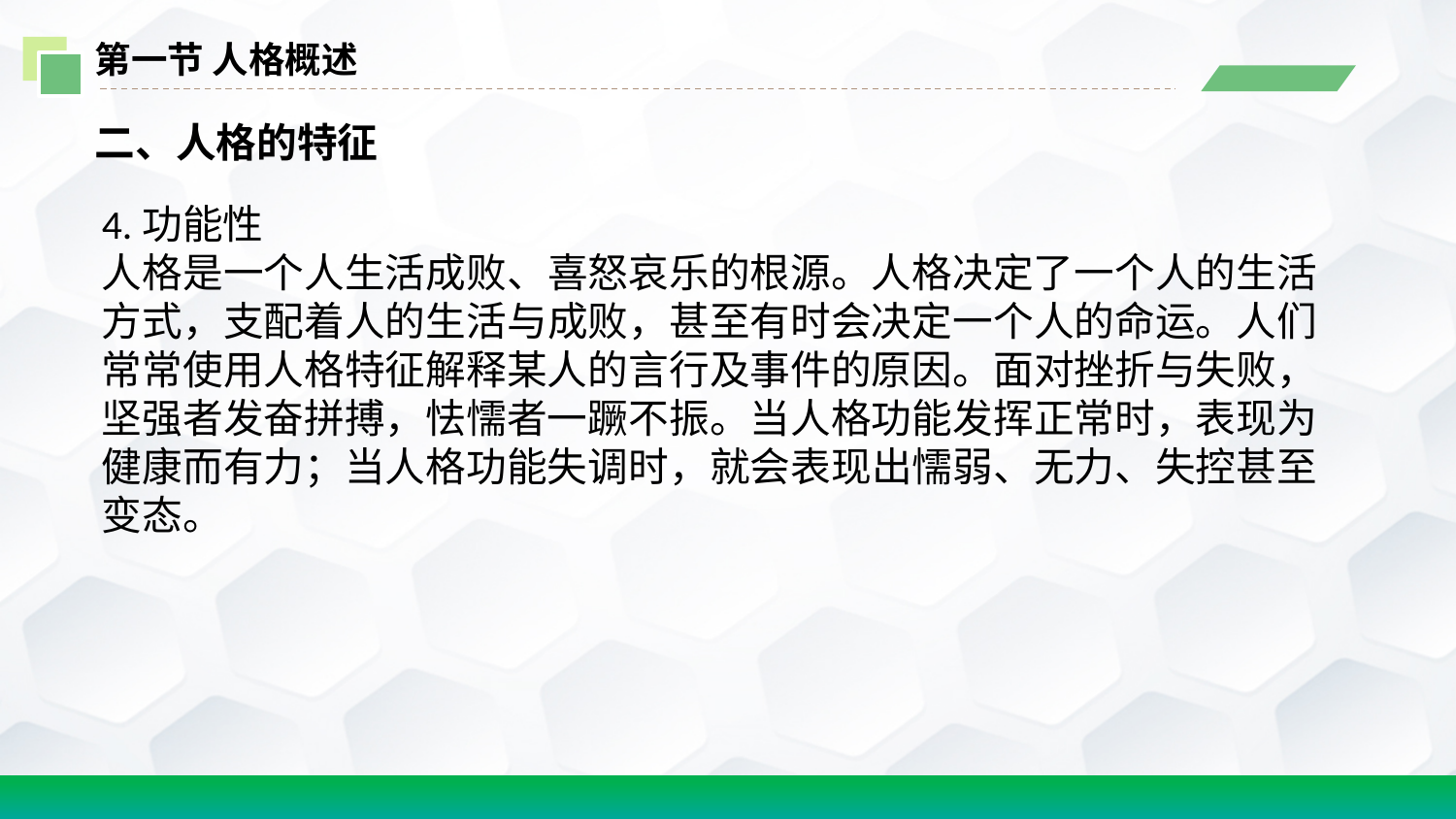

第一节 人格概述
二、人格的特征
4.功能性
人格是一个人生活成败、喜怒哀乐的根源。人格决定了一个人的生活方式，支配着人的生活与成败，甚至有时会决定一个人的命运。人们常常使用人格特征解释某人的言行及事件的原因。面对挫折与失败，坚强者发奋拼搏，怯懦者一蹶不振。当人格功能发挥正常时，表现为健康而有力；当人格功能失调时，就会表现出懦弱、无力、失控甚至变态。